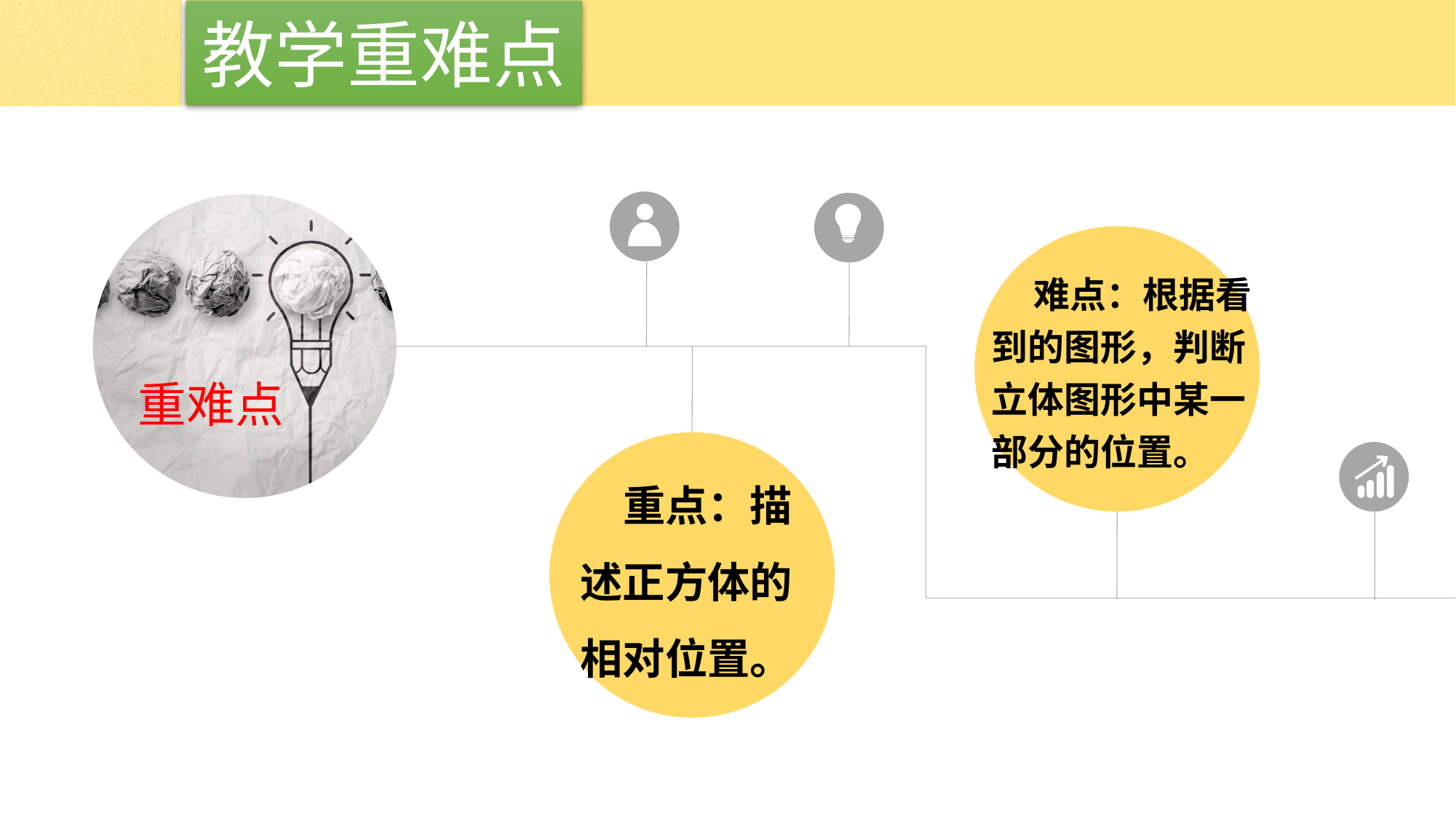

教学重难点

难点：根据看到的图形，判断立体图形中某一部分的位置。
重难点

重点：描述正方体的相对位置。